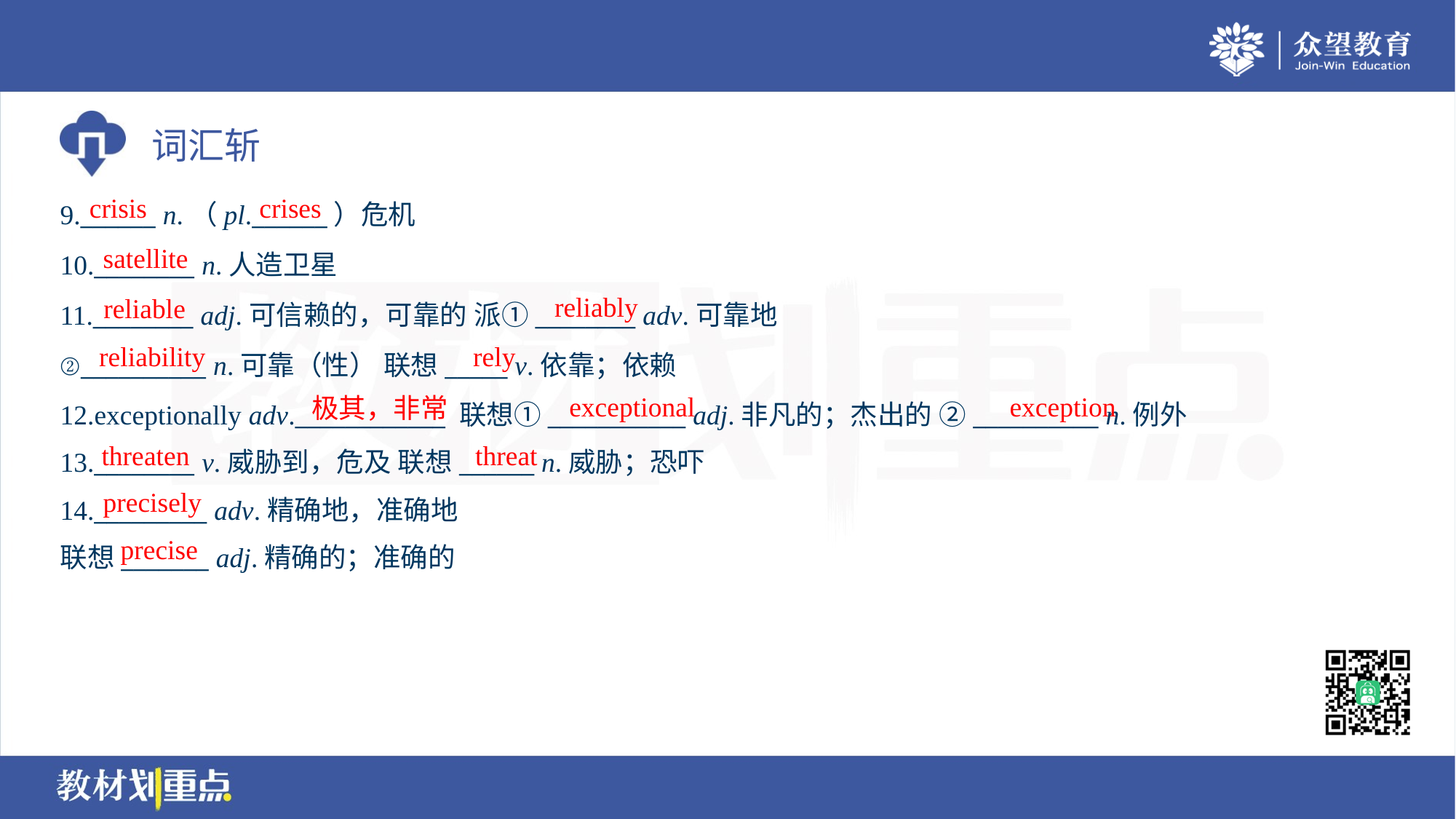

crisis
crises
9.______ n.（pl.______）危机
10.________ n.人造卫星
11.________ adj.可信赖的，可靠的 派①________ adv.可靠地
②__________ n.可靠（性） 联想_____ v.依靠；依赖
12.exceptionally adv.____________ 联想①___________ adj.非凡的；杰出的 ②__________ n.例外
13.________ v.威胁到，危及 联想______ n.威胁；恐吓
satellite
reliably
reliable
reliability
rely
exceptional
exception
极其，非常
threaten
threat
precisely
14._________ adv.精确地，准确地
联想_______ adj.精确的；准确的
precise